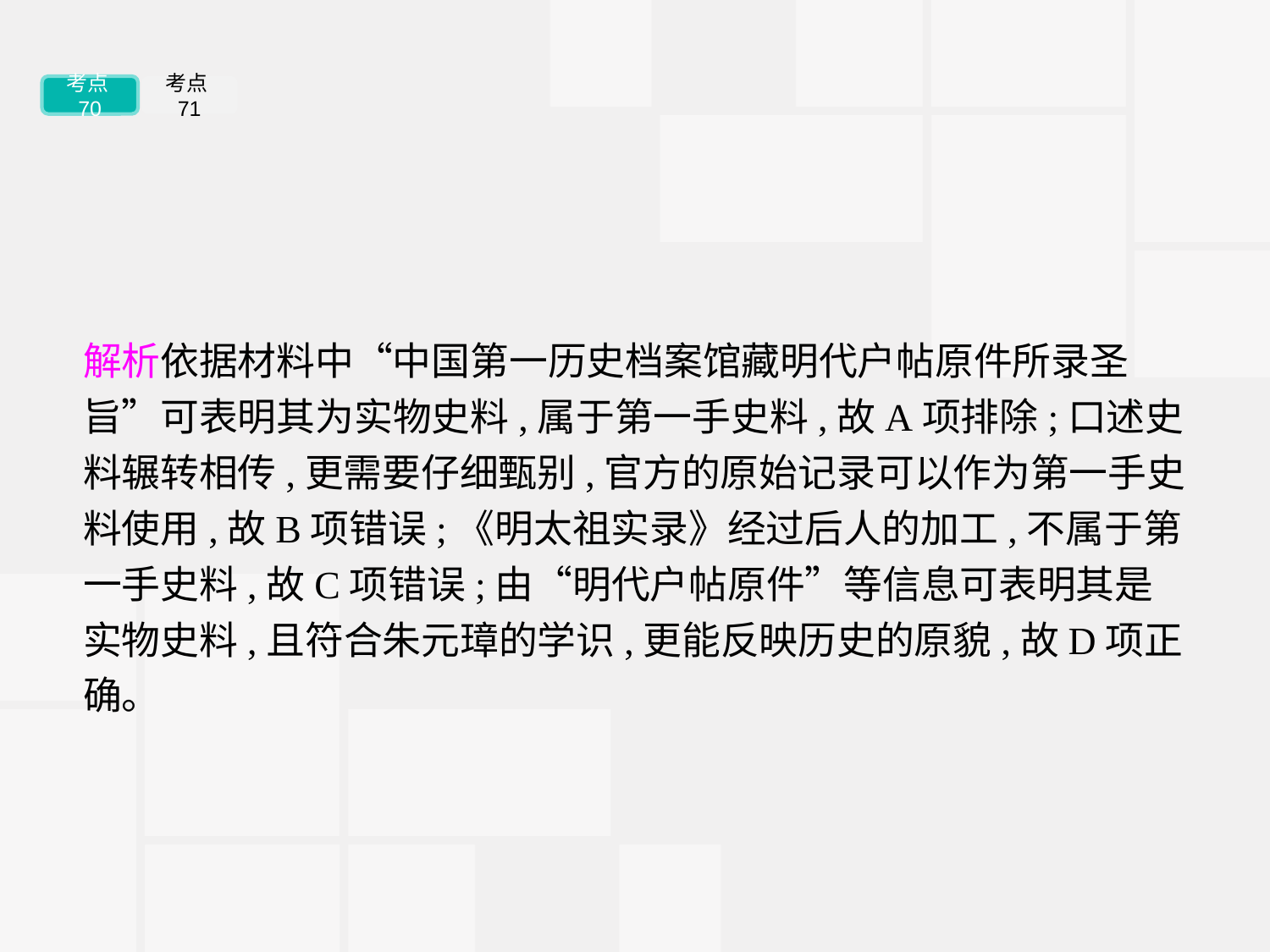

考点70
考点71
解析依据材料中“中国第一历史档案馆藏明代户帖原件所录圣旨”可表明其为实物史料,属于第一手史料,故A项排除;口述史料辗转相传,更需要仔细甄别,官方的原始记录可以作为第一手史料使用,故B项错误;《明太祖实录》经过后人的加工,不属于第一手史料,故C项错误;由“明代户帖原件”等信息可表明其是实物史料,且符合朱元璋的学识,更能反映历史的原貌,故D项正确。